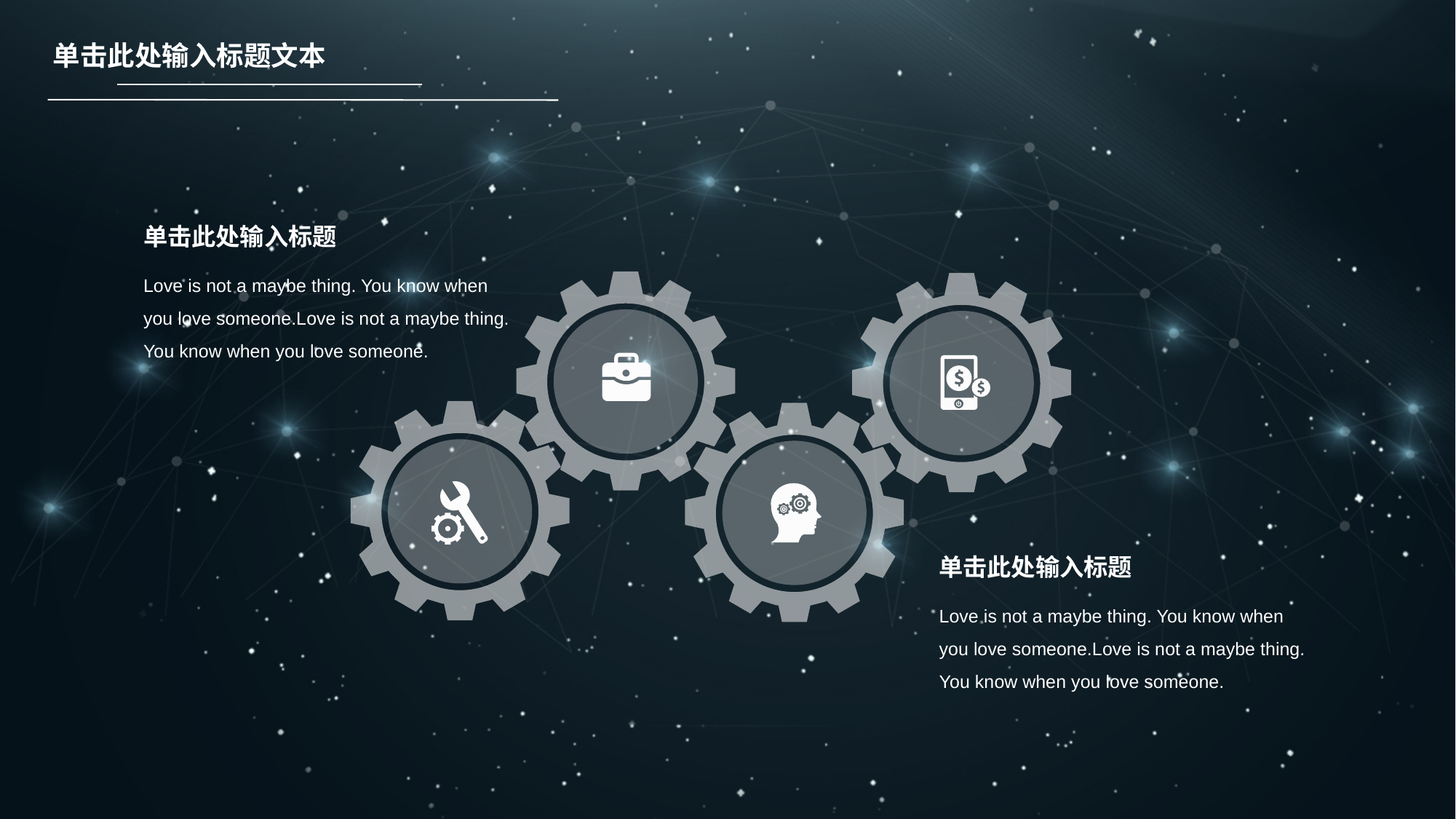

单击此处输入标题文本
单击此处输入标题
Love is not a maybe thing. You know when you love someone.Love is not a maybe thing. You know when you love someone.

单击此处输入标题
Love is not a maybe thing. You know when you love someone.Love is not a maybe thing. You know when you love someone.